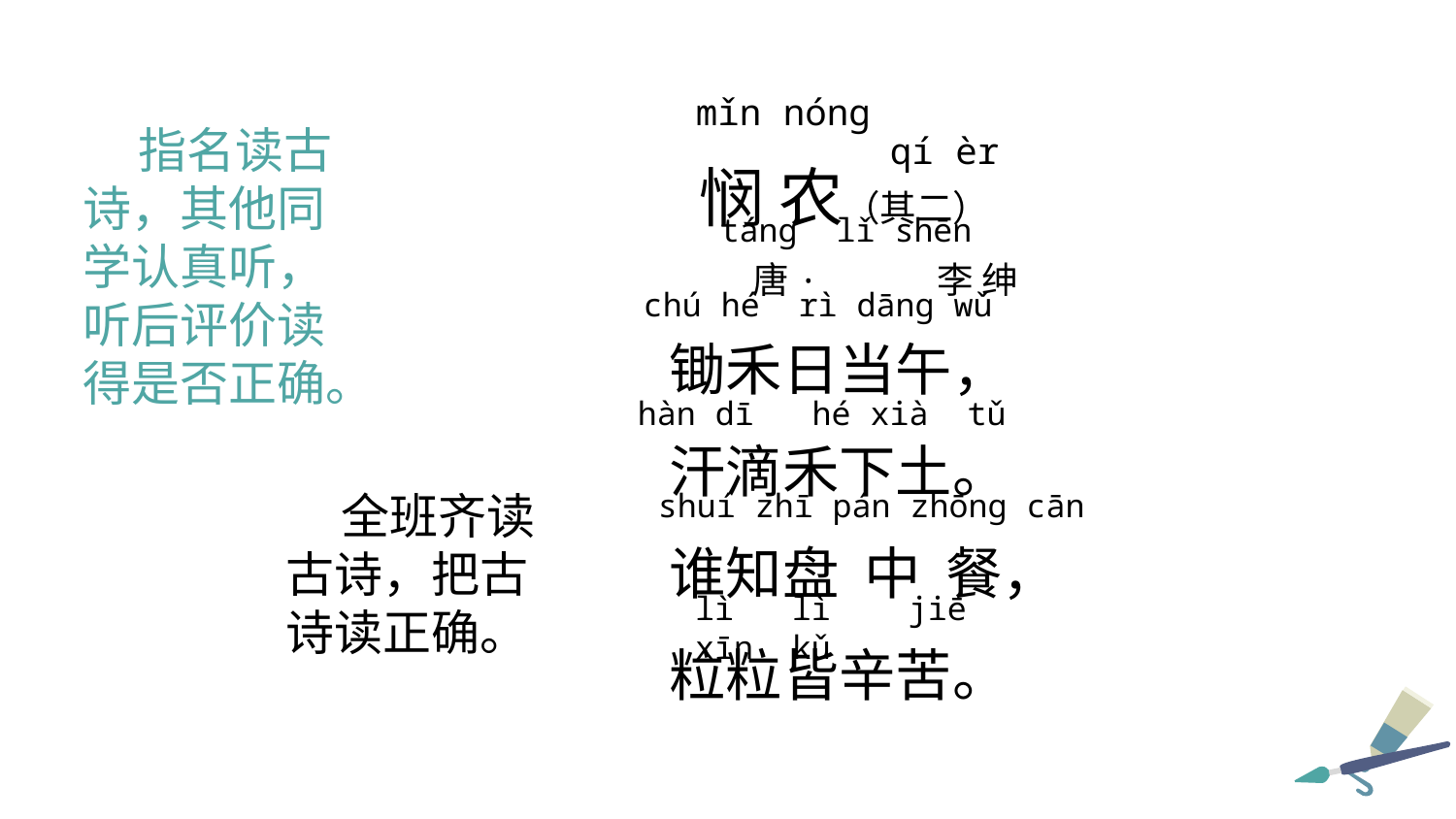

mǐn nóng
 悯 农（其二）
         唐·     李 绅
锄禾日当午，
汗滴禾下土。
谁知盘  中  餐，
粒粒皆辛苦。
    指名读古诗，其他同学认真听，听后评价读得是否正确。
qí èr
táng  lǐ shēn
chú hé  rì dāng wǔ
hàn dī   hé xià  tǔ
shuí zhī pán zhōng cān
    全班齐读古诗，把古诗读正确。
lì   lì    jiē  xīn  kǔ